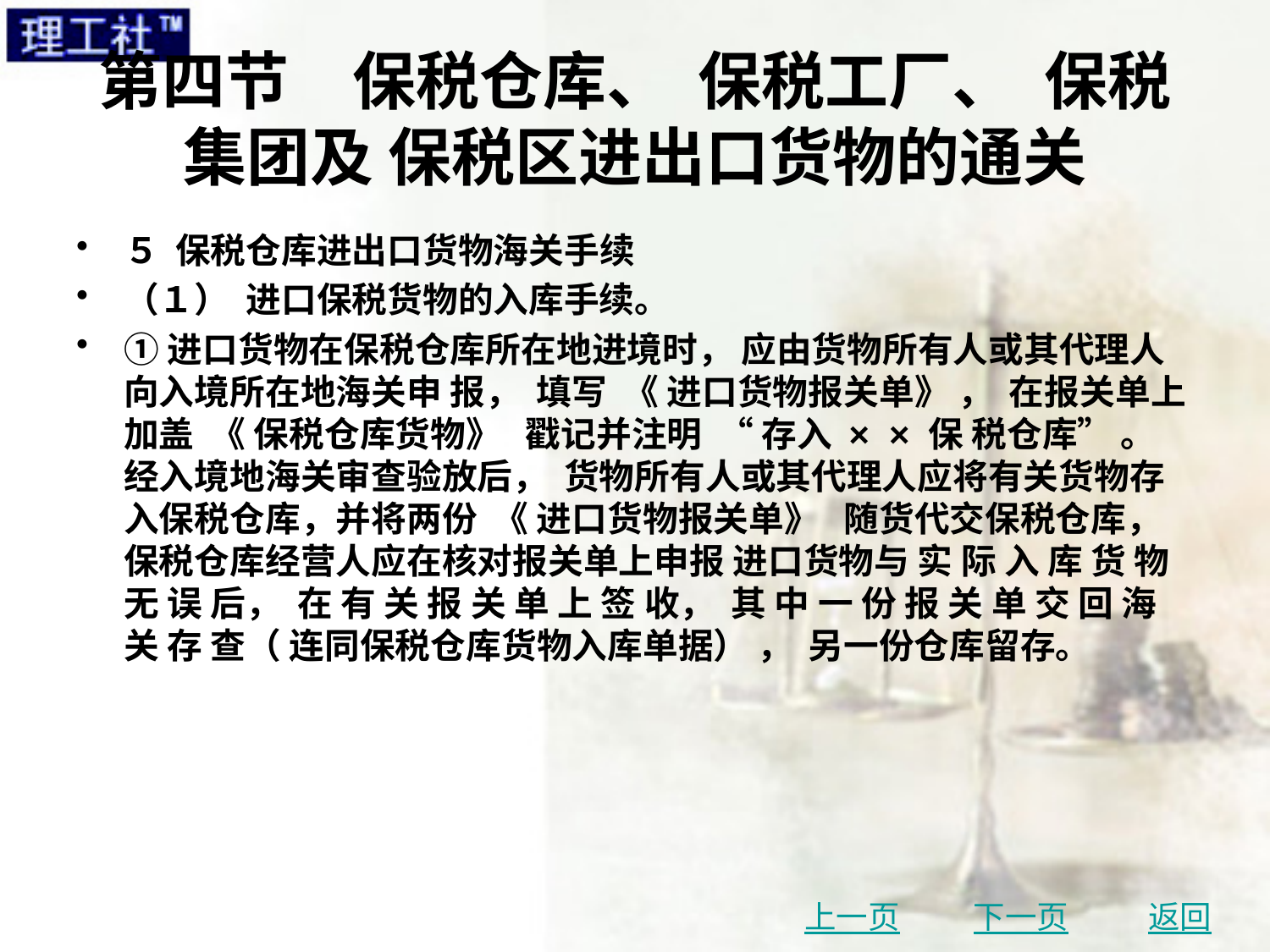

# 第四节　保税仓库、  保税工厂、  保税集团及 保税区进出口货物的通关
５  保税仓库进出口货物海关手续
（１）  进口保税货物的入库手续。
①进口货物在保税仓库所在地进境时， 应由货物所有人或其代理人向入境所在地海关申 报，  填写  《 进口货物报关单》 ，  在报关单上加盖  《 保税仓库货物》   戳记并注明  “ 存入 ×  × 保 税仓库” 。  经入境地海关审查验放后，  货物所有人或其代理人应将有关货物存入保税仓库，并将两份  《 进口货物报关单》   随货代交保税仓库，  保税仓库经营人应在核对报关单上申报 进口货物与 实 际 入 库 货 物 无 误 后，  在 有 关 报 关 单 上 签 收，  其 中 一 份 报 关 单 交 回 海 关 存 查（ 连同保税仓库货物入库单据） ，  另一份仓库留存。

上一页
下一页
返回